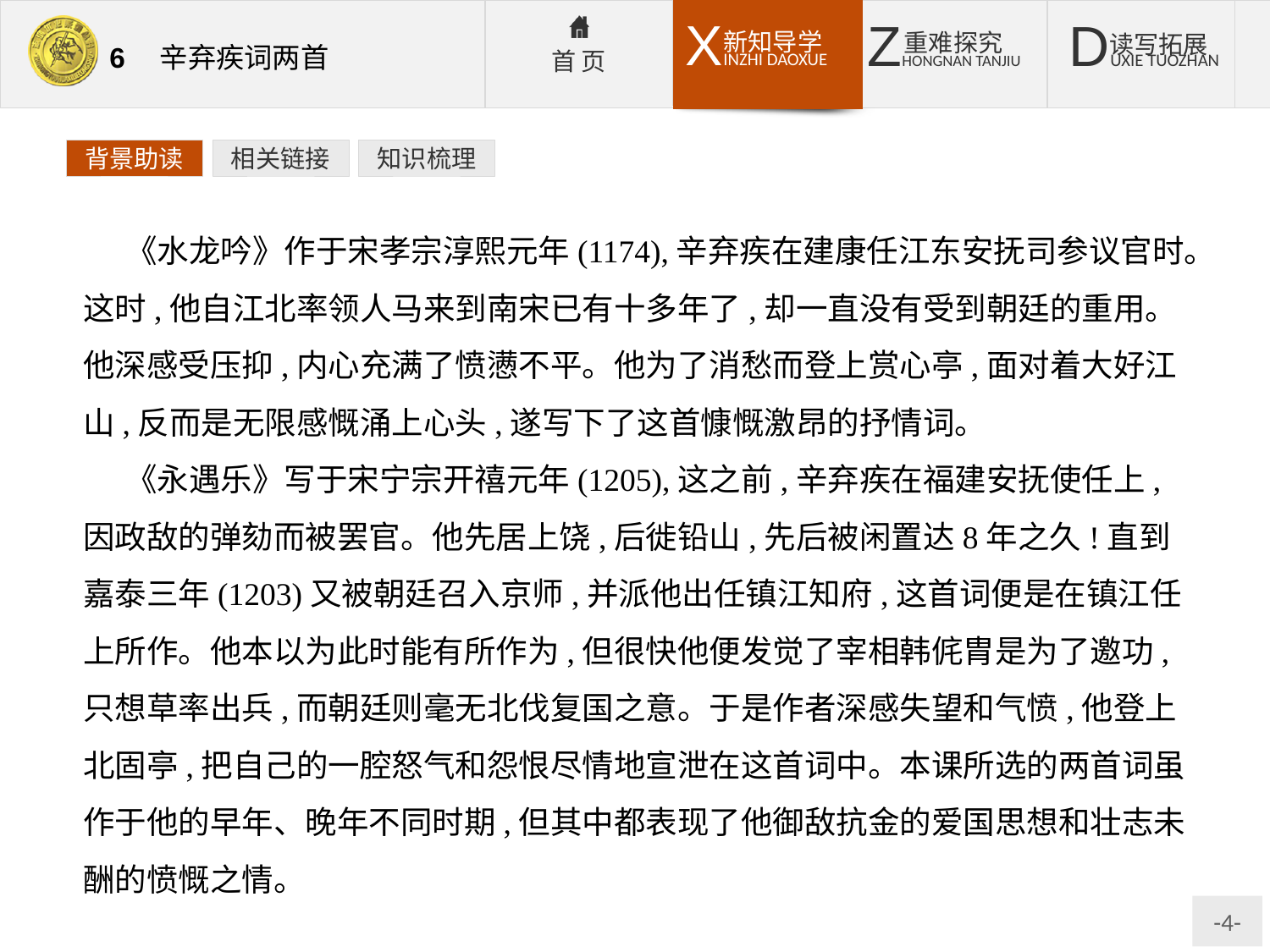

背景助读
相关链接
知识梳理
《水龙吟》作于宋孝宗淳熙元年(1174),辛弃疾在建康任江东安抚司参议官时。这时,他自江北率领人马来到南宋已有十多年了,却一直没有受到朝廷的重用。他深感受压抑,内心充满了愤懑不平。他为了消愁而登上赏心亭,面对着大好江山,反而是无限感慨涌上心头,遂写下了这首慷慨激昂的抒情词。
《永遇乐》写于宋宁宗开禧元年(1205),这之前,辛弃疾在福建安抚使任上,因政敌的弹劾而被罢官。他先居上饶,后徙铅山,先后被闲置达8年之久!直到嘉泰三年(1203)又被朝廷召入京师,并派他出任镇江知府,这首词便是在镇江任上所作。他本以为此时能有所作为,但很快他便发觉了宰相韩侂胄是为了邀功,只想草率出兵,而朝廷则毫无北伐复国之意。于是作者深感失望和气愤,他登上北固亭,把自己的一腔怒气和怨恨尽情地宣泄在这首词中。本课所选的两首词虽作于他的早年、晚年不同时期,但其中都表现了他御敌抗金的爱国思想和壮志未酬的愤慨之情。